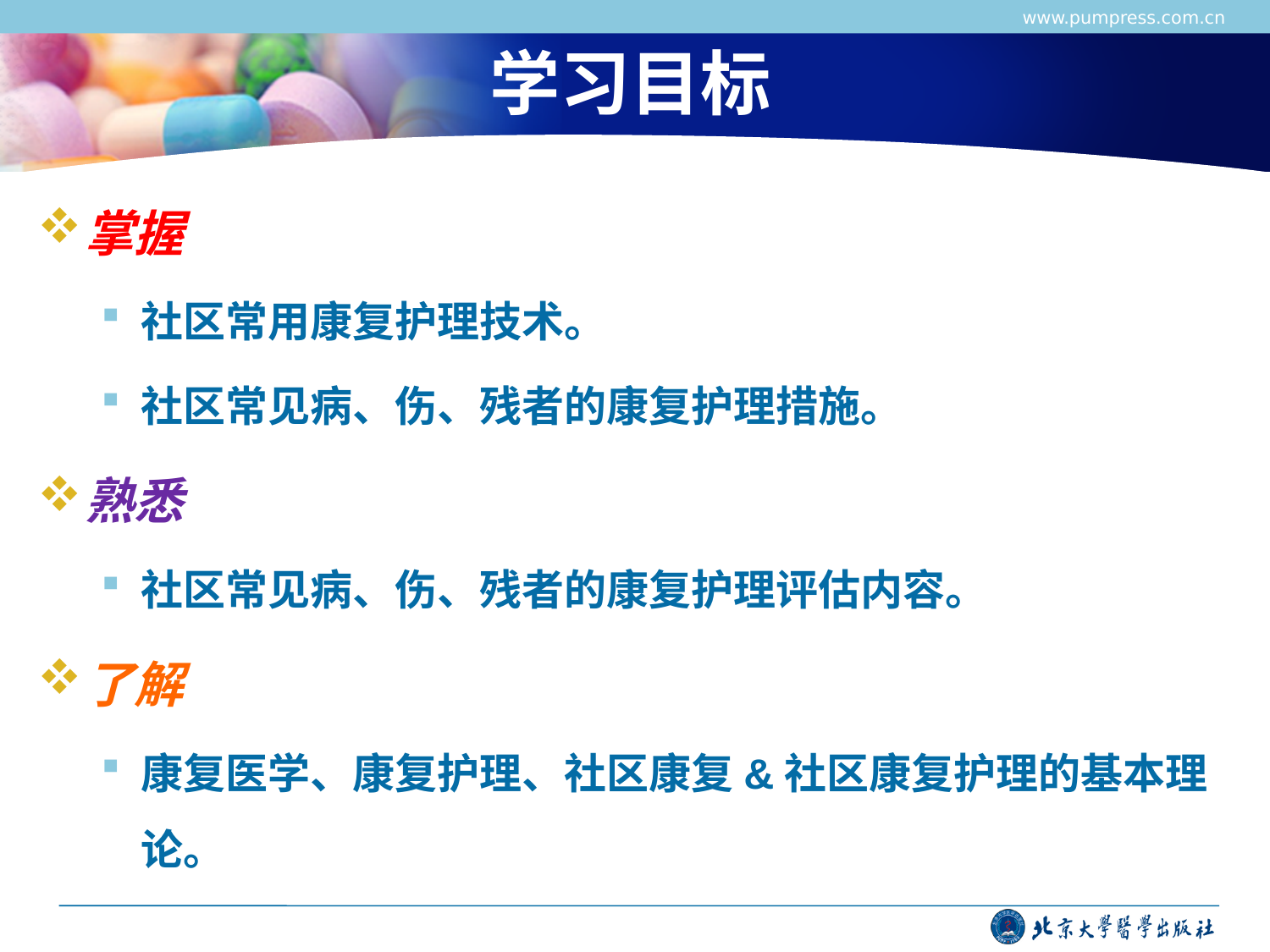

www.pumpress.com.cn
# 学习目标
掌握
社区常用康复护理技术。
社区常见病、伤、残者的康复护理措施。
熟悉
社区常见病、伤、残者的康复护理评估内容。
了解
康复医学、康复护理、社区康复&社区康复护理的基本理论。